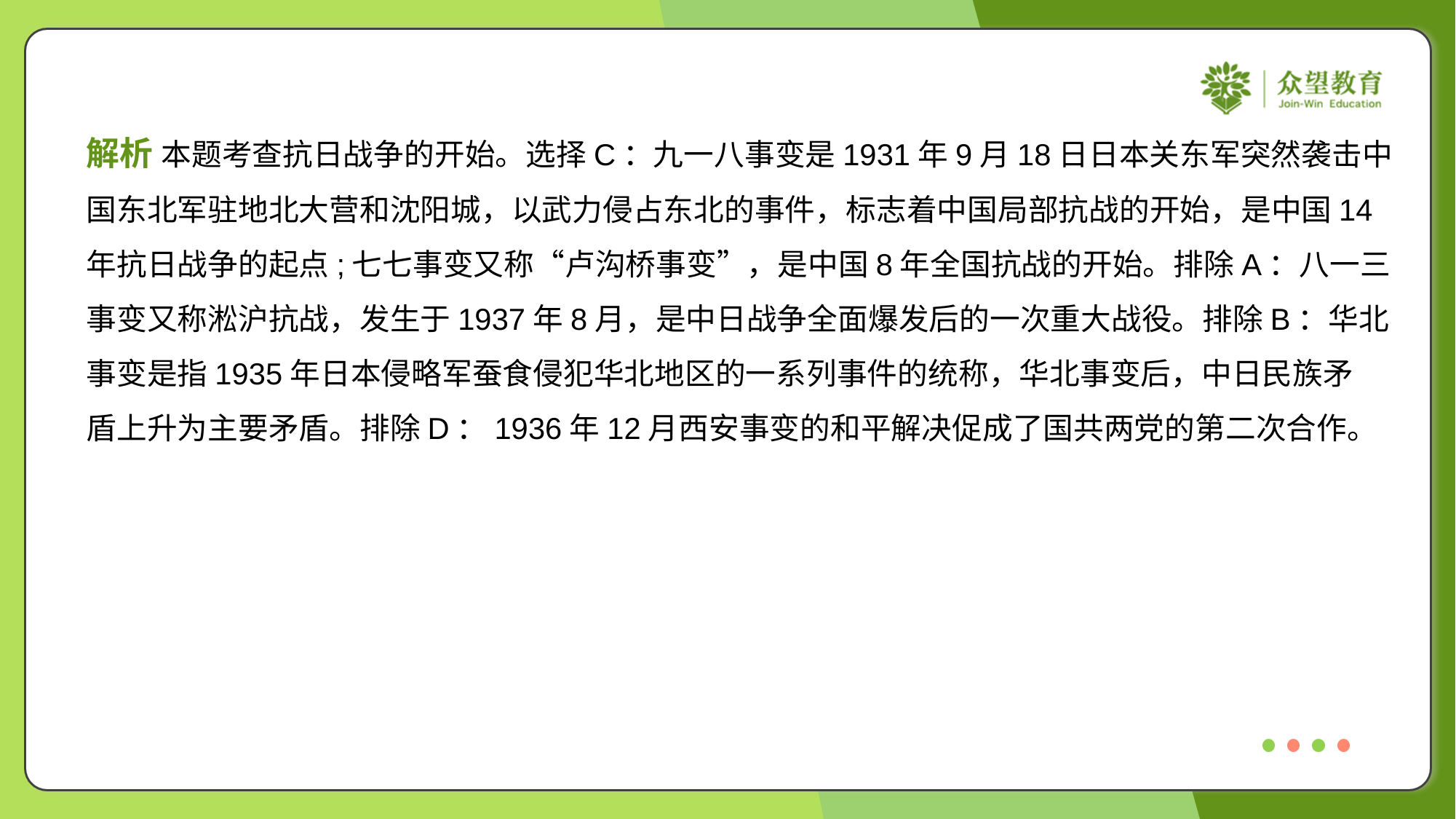

解析 本题考查抗日战争的开始。选择C：九一八事变是1931年9月18日日本关东军突然袭击中
国东北军驻地北大营和沈阳城，以武力侵占东北的事件，标志着中国局部抗战的开始，是中国14
年抗日战争的起点;七七事变又称“卢沟桥事变”，是中国8年全国抗战的开始。排除A：八一三
事变又称淞沪抗战，发生于1937年8月，是中日战争全面爆发后的一次重大战役。排除B：华北
事变是指1935年日本侵略军蚕食侵犯华北地区的一系列事件的统称，华北事变后，中日民族矛
盾上升为主要矛盾。排除D：1936年12月西安事变的和平解决促成了国共两党的第二次合作。